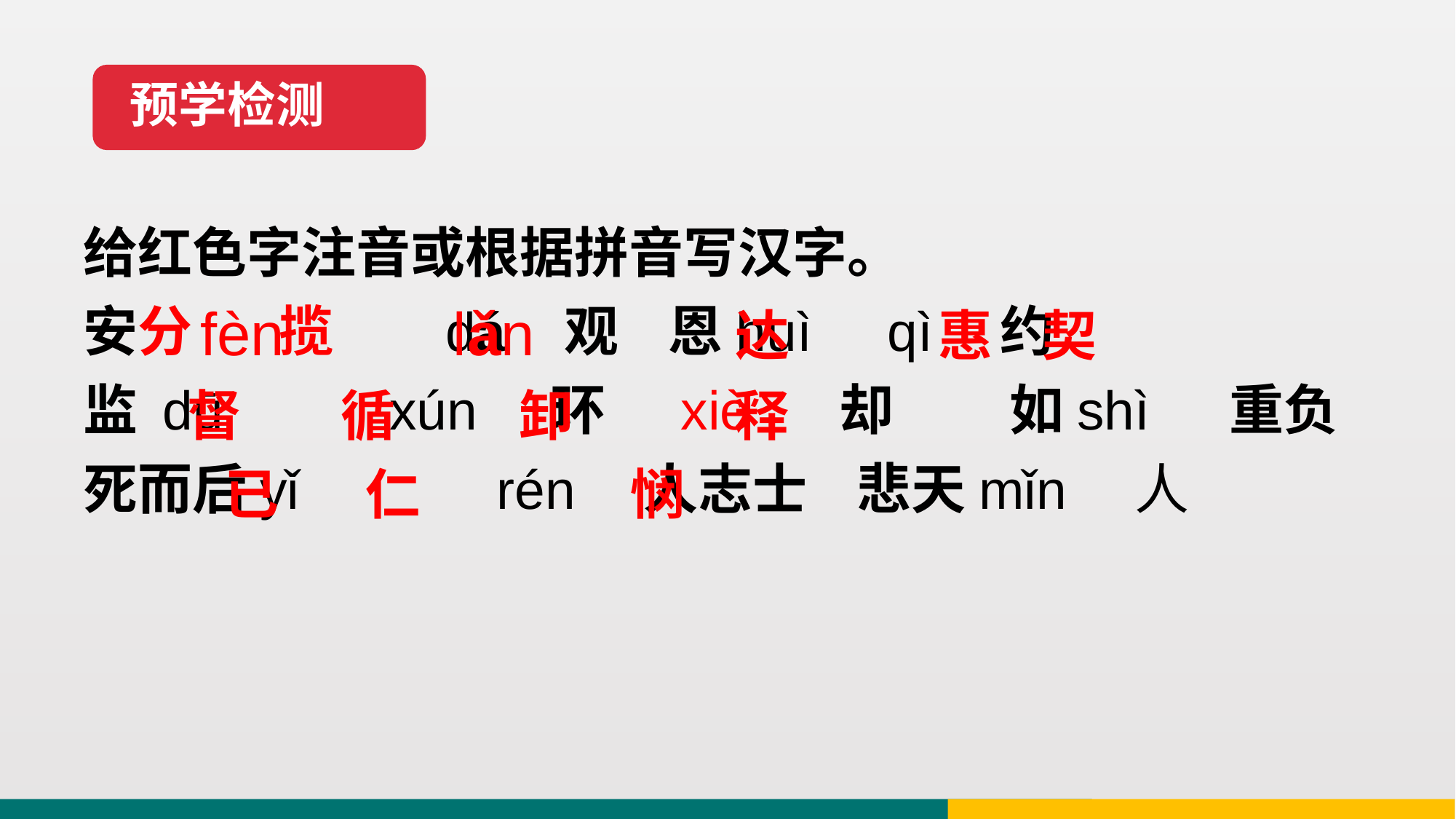

预学检测
给红色字注音或根据拼音写汉字。
安分       揽        dá   观    恩huì     qì　约
监 dū           xún    环     xiè     却    	 如shì　 重负
死而后yǐ		   rén　人志士    悲天mǐn　人
   fèn          lǎn           达            惠    契
  督        循          卸             释
     已       仁                 悯